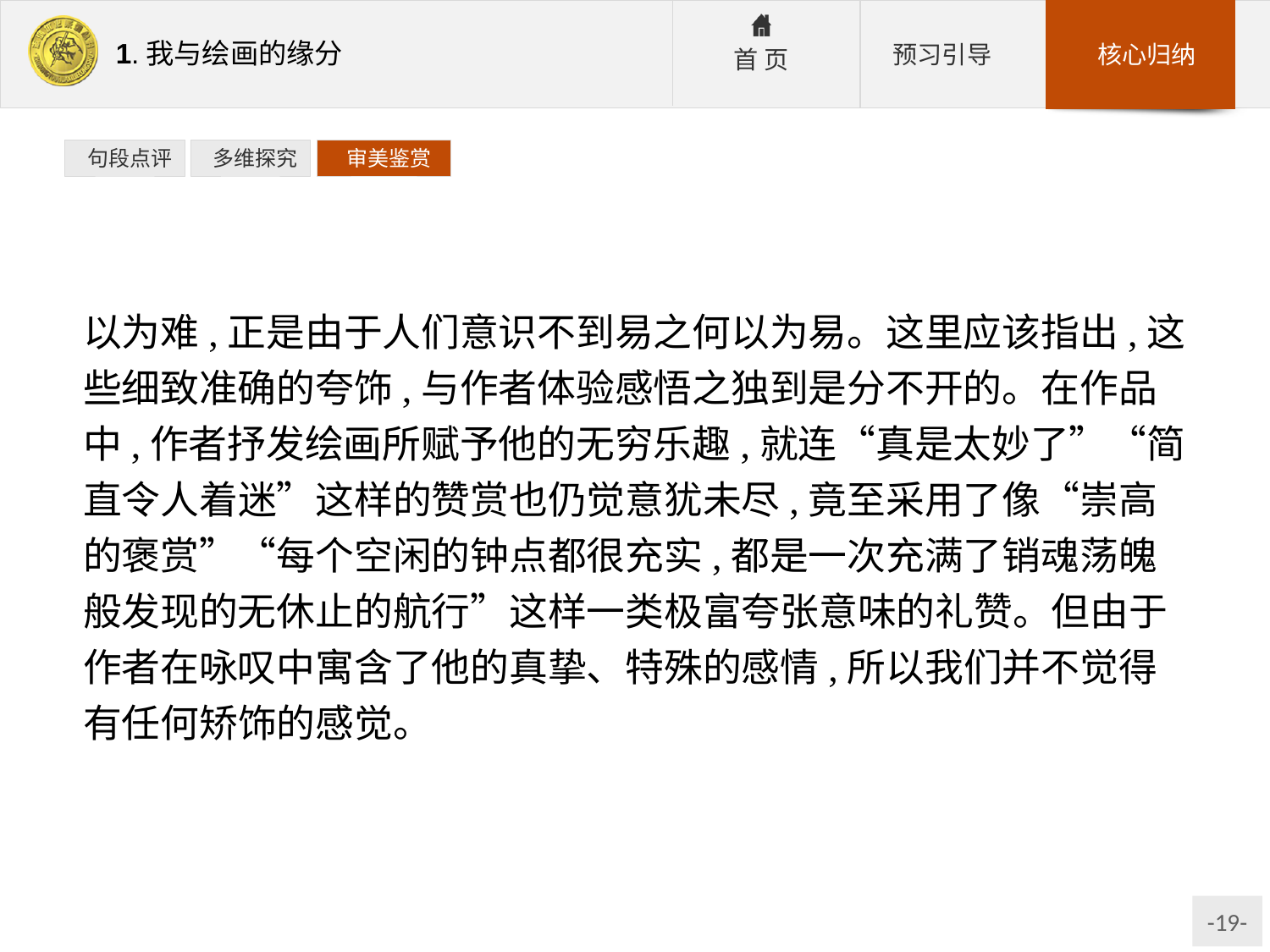

句段点评
 多维探究
 审美鉴赏
以为难,正是由于人们意识不到易之何以为易。这里应该指出,这些细致准确的夸饰,与作者体验感悟之独到是分不开的。在作品中,作者抒发绘画所赋予他的无穷乐趣,就连“真是太妙了”“简直令人着迷”这样的赞赏也仍觉意犹未尽,竟至采用了像“崇高的褒赏”“每个空闲的钟点都很充实,都是一次充满了销魂荡魄般发现的无休止的航行”这样一类极富夸张意味的礼赞。但由于作者在咏叹中寓含了他的真挚、特殊的感情,所以我们并不觉得有任何矫饰的感觉。